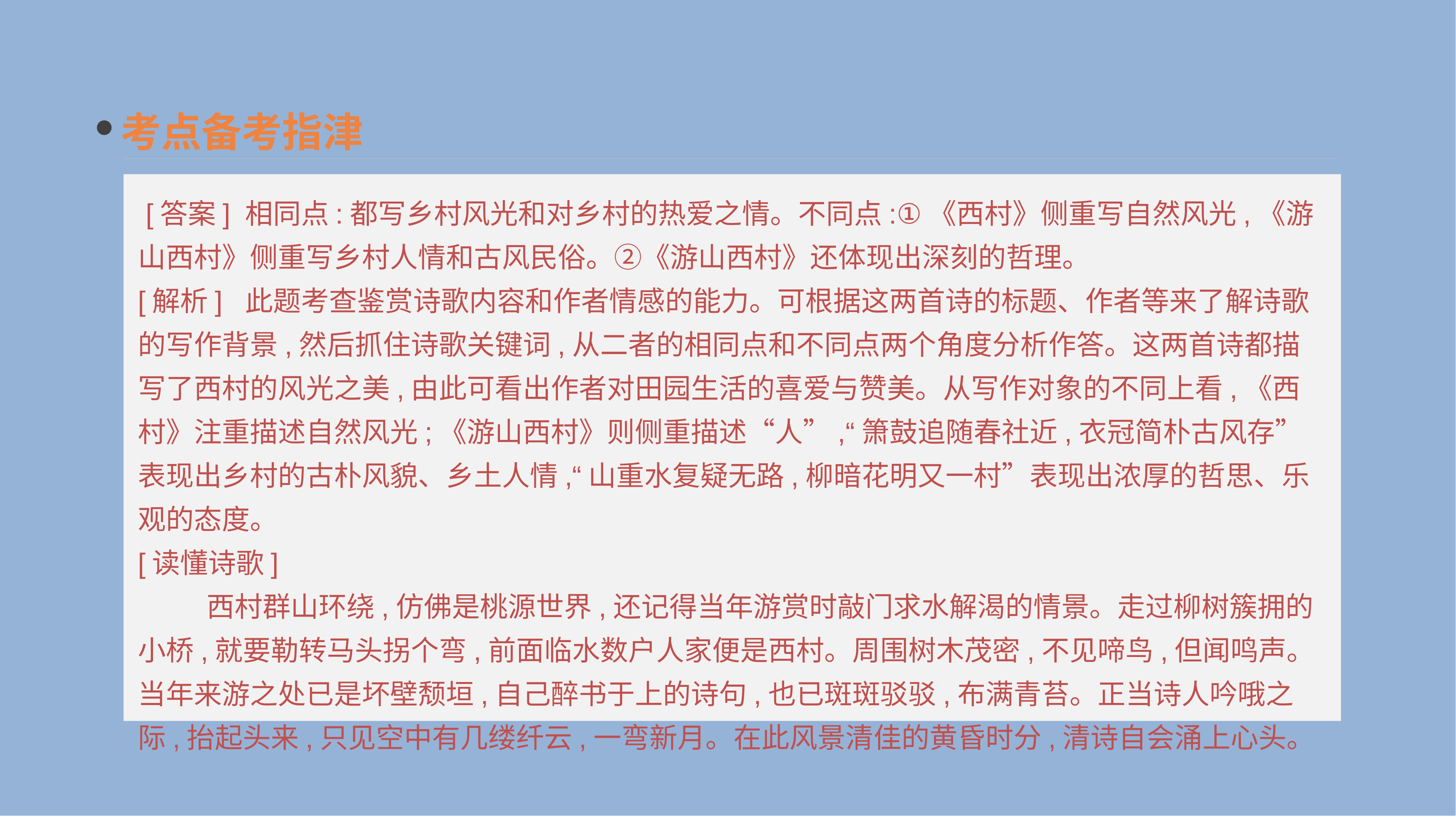

考点备考指津

 [答案] 相同点:都写乡村风光和对乡村的热爱之情。不同点:①《西村》侧重写自然风光,《游山西村》侧重写乡村人情和古风民俗。②《游山西村》还体现出深刻的哲理。
[解析]  此题考查鉴赏诗歌内容和作者情感的能力。可根据这两首诗的标题、作者等来了解诗歌的写作背景,然后抓住诗歌关键词,从二者的相同点和不同点两个角度分析作答。这两首诗都描写了西村的风光之美,由此可看出作者对田园生活的喜爱与赞美。从写作对象的不同上看,《西村》注重描述自然风光;《游山西村》则侧重描述“人”,“箫鼓追随春社近,衣冠简朴古风存”表现出乡村的古朴风貌、乡土人情,“山重水复疑无路,柳暗花明又一村”表现出浓厚的哲思、乐观的态度。
[读懂诗歌]
 　　西村群山环绕,仿佛是桃源世界,还记得当年游赏时敲门求水解渴的情景。走过柳树簇拥的小桥,就要勒转马头拐个弯,前面临水数户人家便是西村。周围树木茂密,不见啼鸟,但闻鸣声。当年来游之处已是坏壁颓垣,自己醉书于上的诗句,也已斑斑驳驳,布满青苔。正当诗人吟哦之际,抬起头来,只见空中有几缕纤云,一弯新月。在此风景清佳的黄昏时分,清诗自会涌上心头。